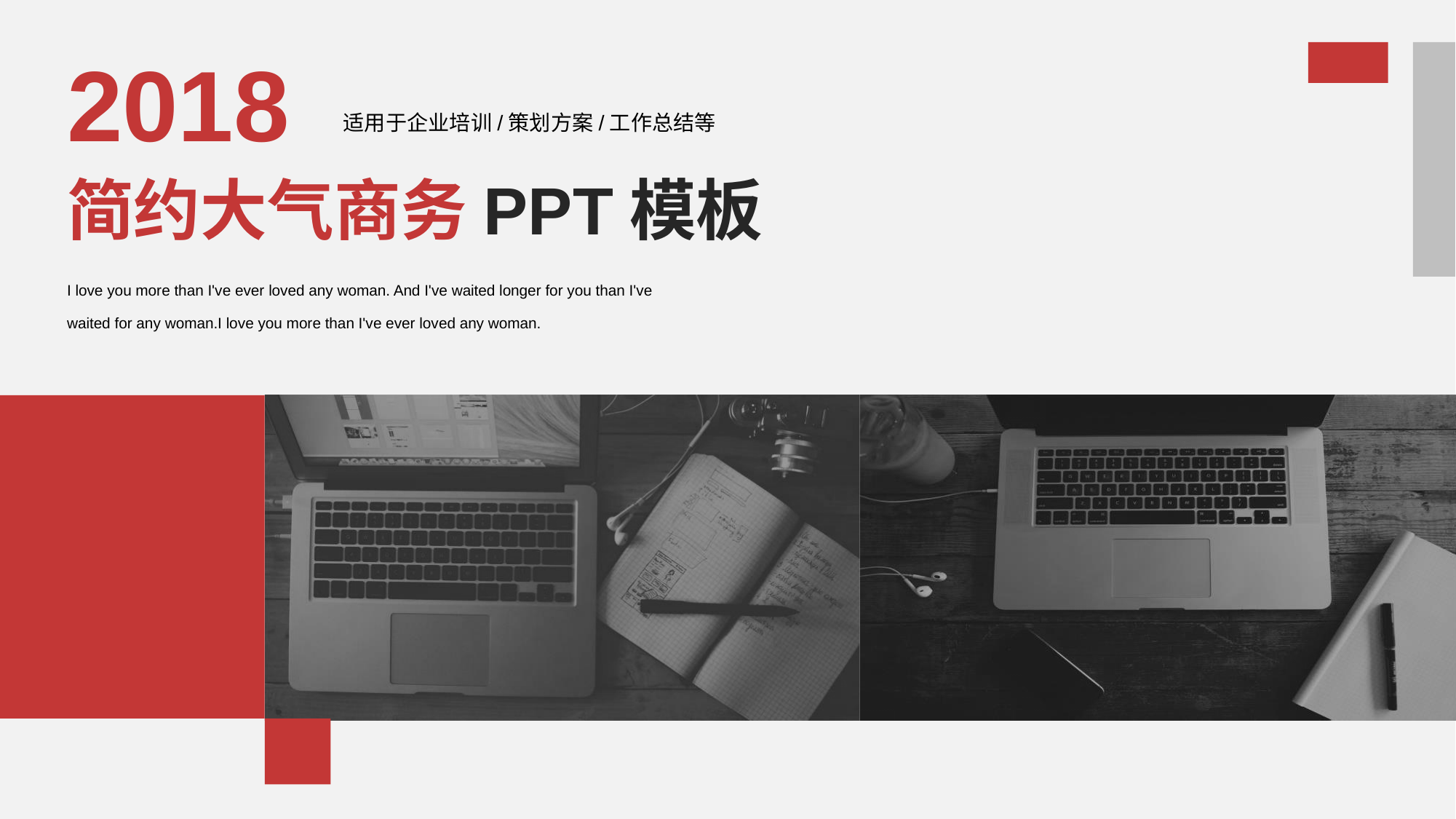

2018

适用于企业培训/策划方案/工作总结等
简约大气商务PPT模板
I love you more than I've ever loved any woman. And I've waited longer for you than I've waited for any woman.I love you more than I've ever loved any woman.